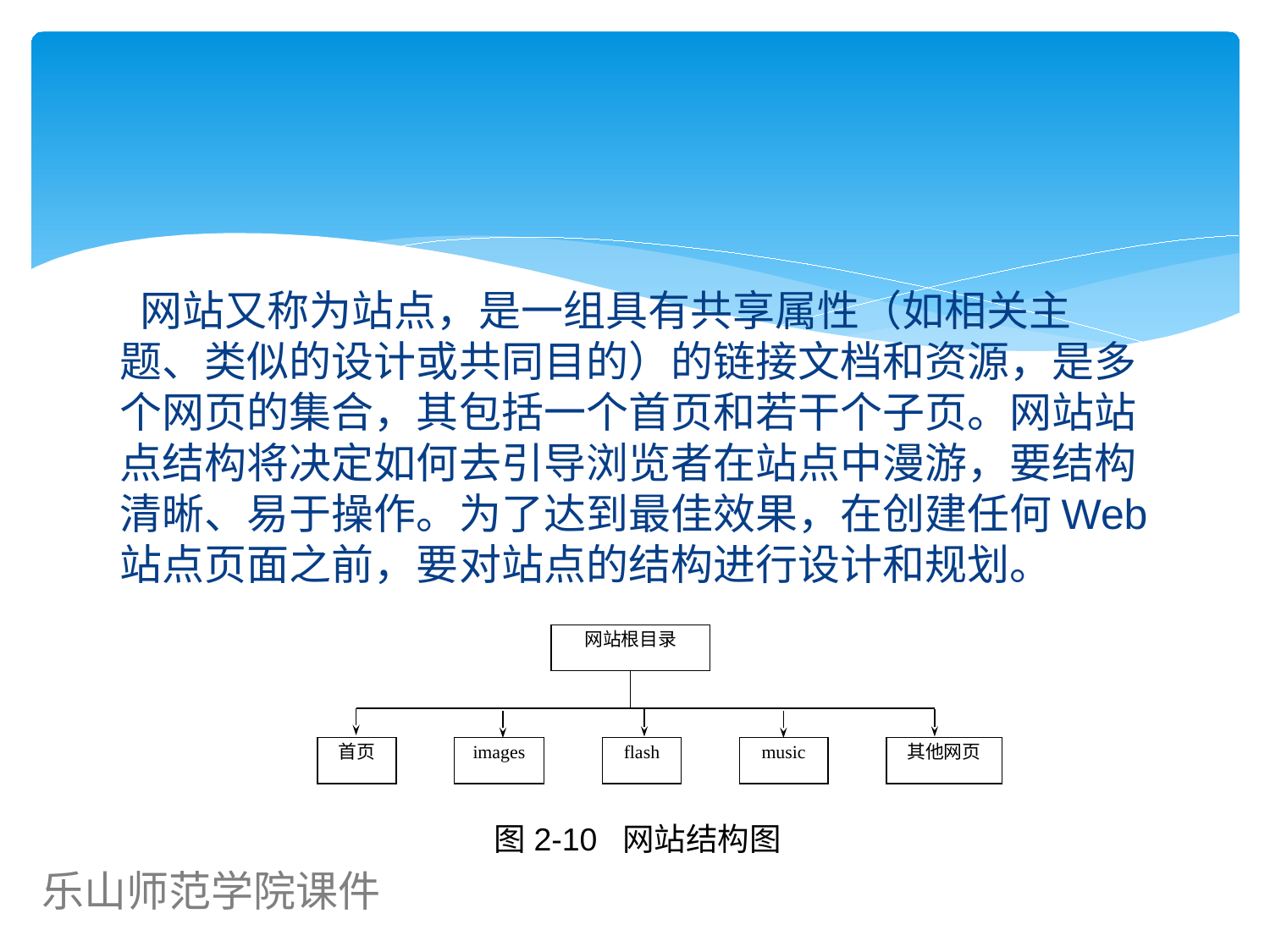

#
     网站又称为站点，是一组具有共享属性（如相关主题、类似的设计或共同目的）的链接文档和资源，是多个网页的集合，其包括一个首页和若干个子页。网站站点结构将决定如何去引导浏览者在站点中漫游，要结构清晰、易于操作。为了达到最佳效果，在创建任何Web站点页面之前，要对站点的结构进行设计和规划。
网站根目录
首页
images
flash
music
其他网页
图2-10  网站结构图